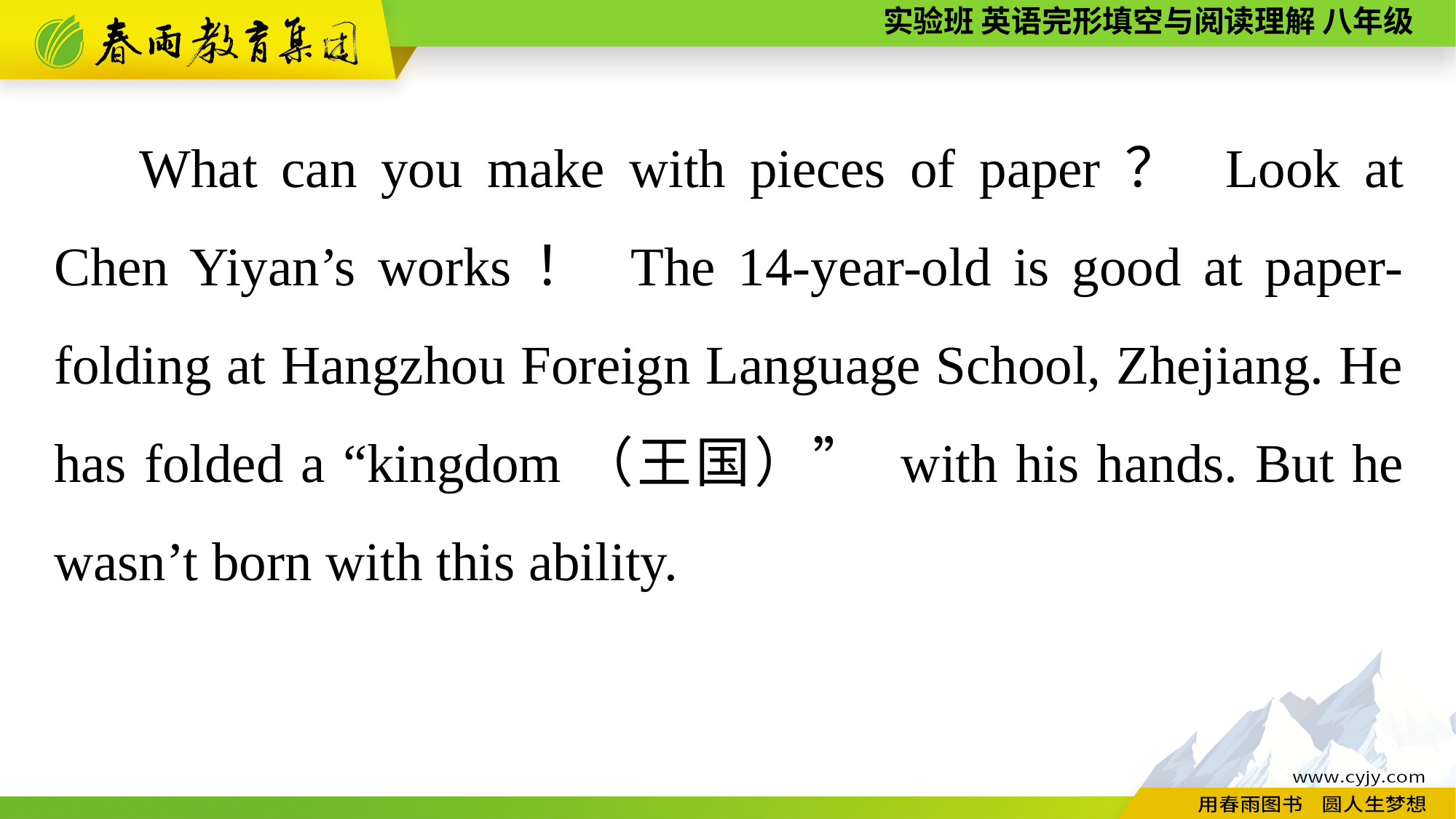

What can you make with pieces of paper？ Look at Chen Yiyan’s works！ The 14-year-old is good at paper-folding at Hangzhou Foreign Language School, Zhejiang. He has folded a “kingdom（王国）” with his hands. But he wasn’t born with this ability.